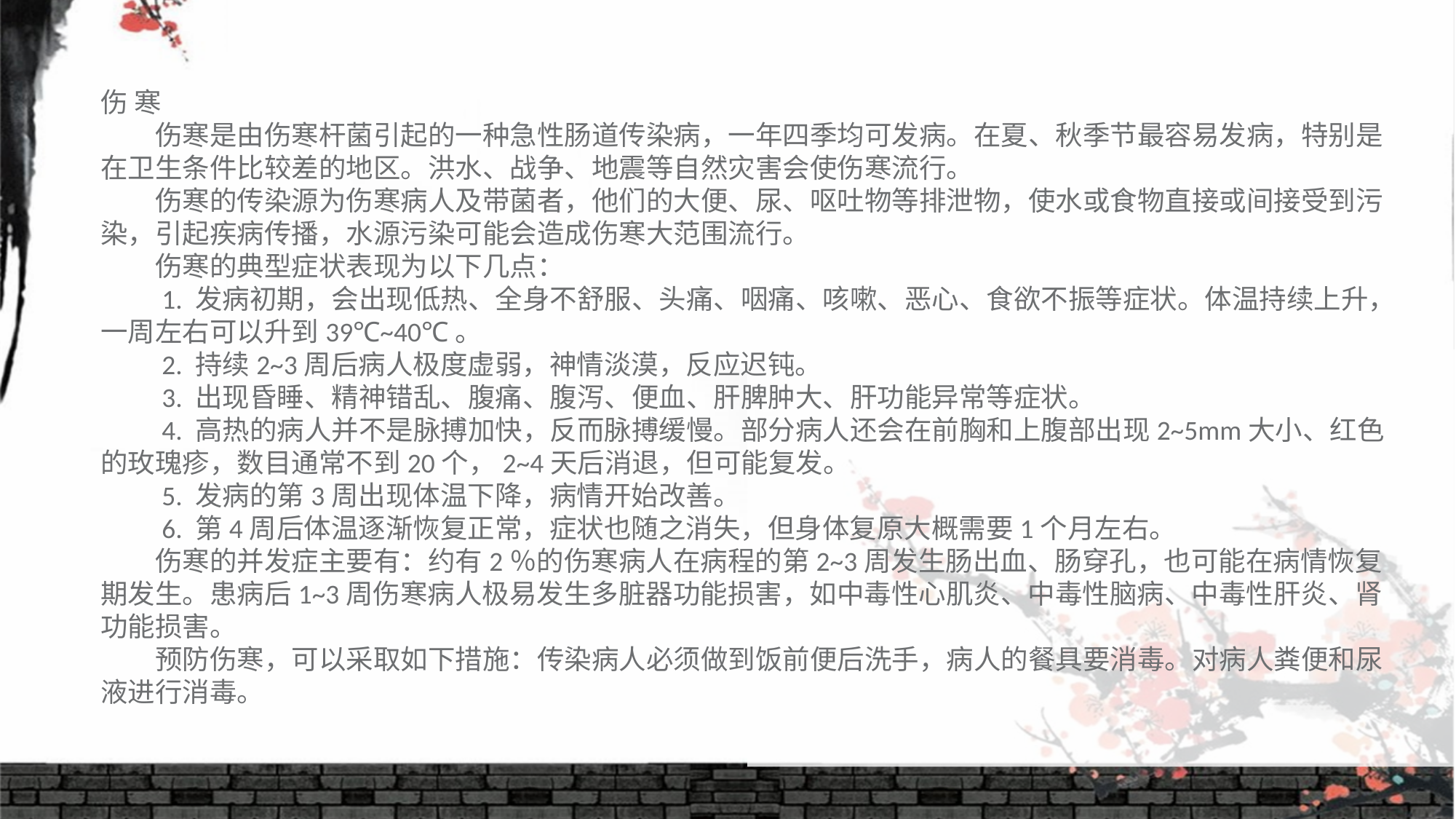

伤 寒
　　伤寒是由伤寒杆菌引起的一种急性肠道传染病，一年四季均可发病。在夏、秋季节最容易发病，特别是在卫生条件比较差的地区。洪水、战争、地震等自然灾害会使伤寒流行。
　　伤寒的传染源为伤寒病人及带菌者，他们的大便、尿、呕吐物等排泄物，使水或食物直接或间接受到污染，引起疾病传播，水源污染可能会造成伤寒大范围流行。
　　伤寒的典型症状表现为以下几点：
　　1. 发病初期，会出现低热、全身不舒服、头痛、咽痛、咳嗽、恶心、食欲不振等症状。体温持续上升，一周左右可以升到39℃~40℃。
　　2. 持续2~3周后病人极度虚弱，神情淡漠，反应迟钝。
　　3. 出现昏睡、精神错乱、腹痛、腹泻、便血、肝脾肿大、肝功能异常等症状。
　　4. 高热的病人并不是脉搏加快，反而脉搏缓慢。部分病人还会在前胸和上腹部出现2~5mm大小、红色的玫瑰疹，数目通常不到20个，2~4天后消退，但可能复发。
　　5. 发病的第3周出现体温下降，病情开始改善。
　　6. 第4周后体温逐渐恢复正常，症状也随之消失，但身体复原大概需要1个月左右。
　　伤寒的并发症主要有：约有2％的伤寒病人在病程的第2~3周发生肠出血、肠穿孔，也可能在病情恢复期发生。患病后1~3周伤寒病人极易发生多脏器功能损害，如中毒性心肌炎、中毒性脑病、中毒性肝炎、肾功能损害。
　　预防伤寒，可以采取如下措施：传染病人必须做到饭前便后洗手，病人的餐具要消毒。对病人粪便和尿液进行消毒。